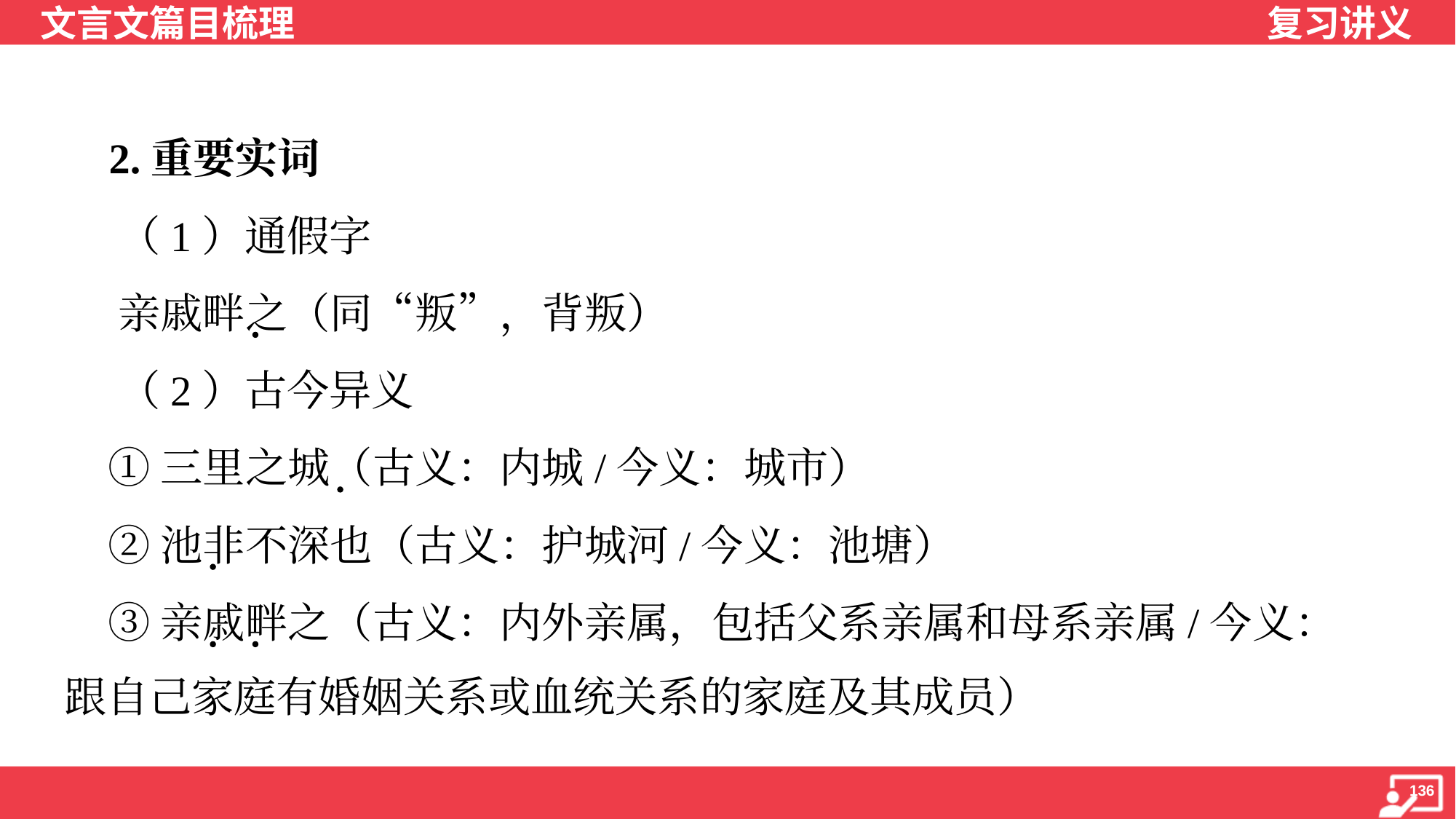

2.重要实词
    （1）通假字
    亲戚畔之（同“叛”，背叛）
    （2）古今异义
    ①三里之城（古义：内城/今义：城市）
    ②池非不深也（古义：护城河/今义：池塘）
    ③亲戚畔之（古义：内外亲属，包括父系亲属和母系亲属/今义：
跟自己家庭有婚姻关系或血统关系的家庭及其成员）